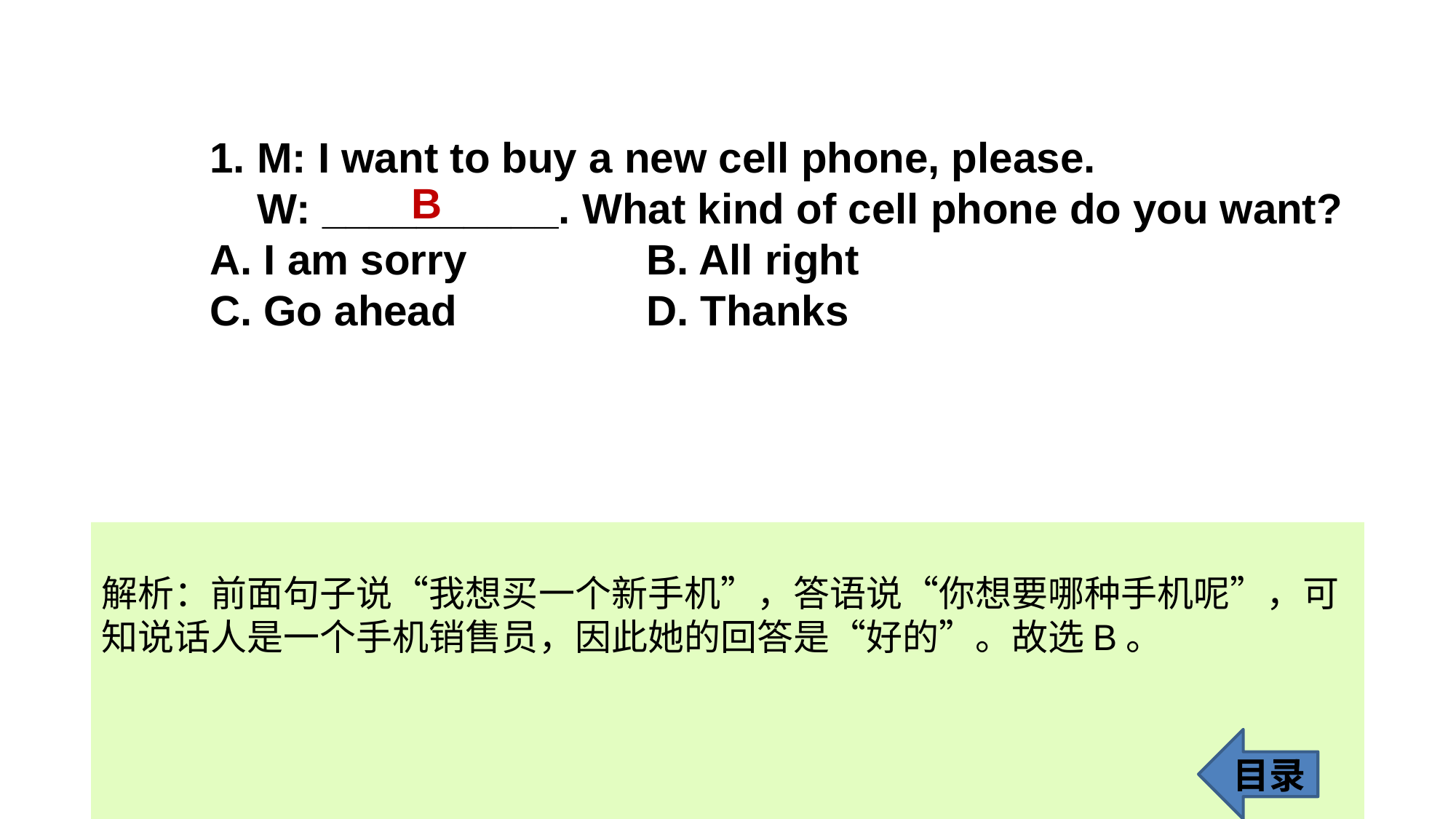

1. M: I want to buy a new cell phone, please.
    W: __________. What kind of cell phone do you want?
A. I am sorry 		B. All right
C. Go ahead 		D. Thanks
B

解析：前面句子说“我想买一个新手机”，答语说“你想要哪种手机呢”，可
知说话人是一个手机销售员，因此她的回答是“好的”。故选B。
目录
5